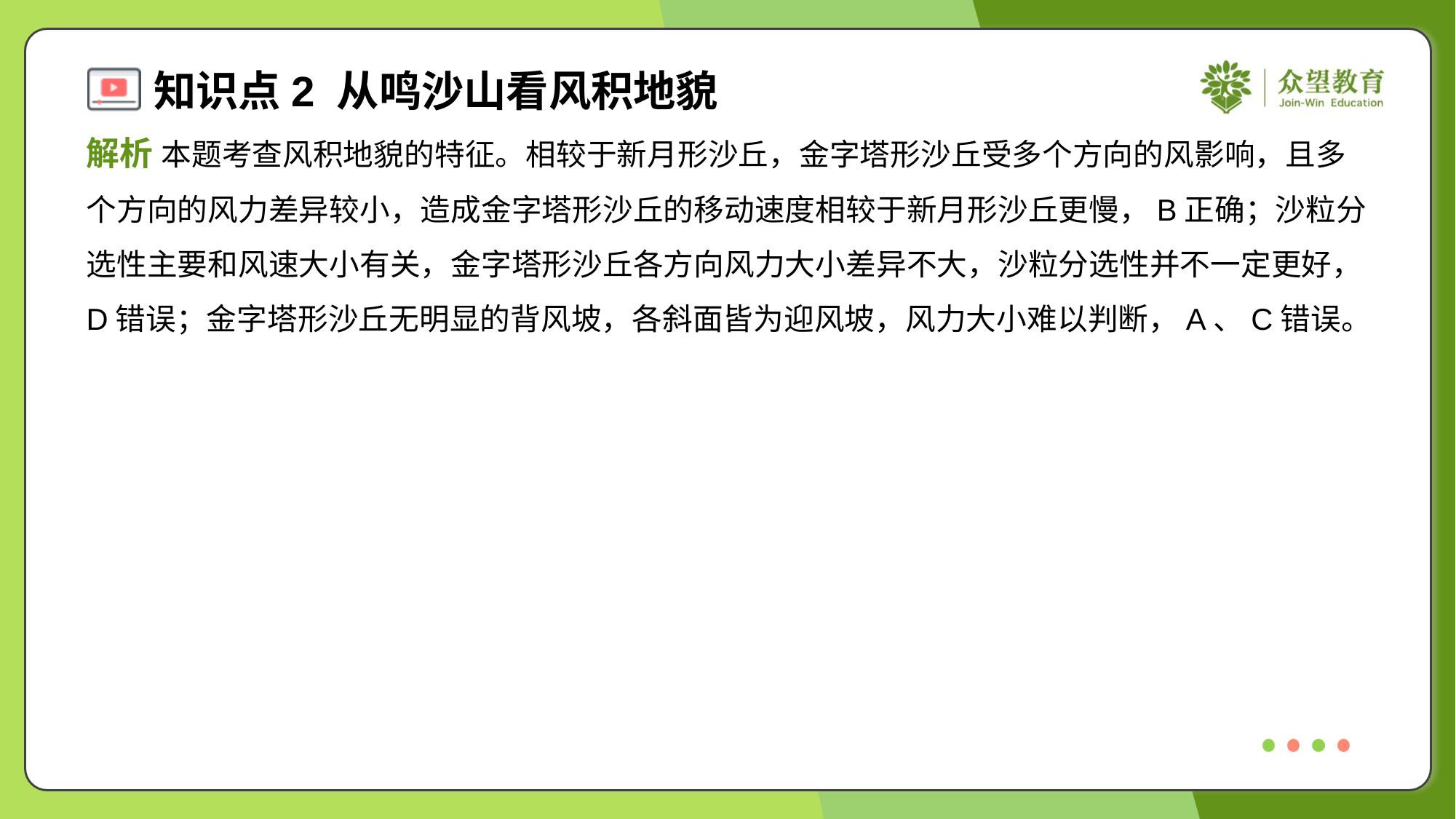

解析 本题考查风积地貌的特征。相较于新月形沙丘，金字塔形沙丘受多个方向的风影响，且多
个方向的风力差异较小，造成金字塔形沙丘的移动速度相较于新月形沙丘更慢，B正确；沙粒分
选性主要和风速大小有关，金字塔形沙丘各方向风力大小差异不大，沙粒分选性并不一定更好，
D错误；金字塔形沙丘无明显的背风坡，各斜面皆为迎风坡，风力大小难以判断，A、C错误。